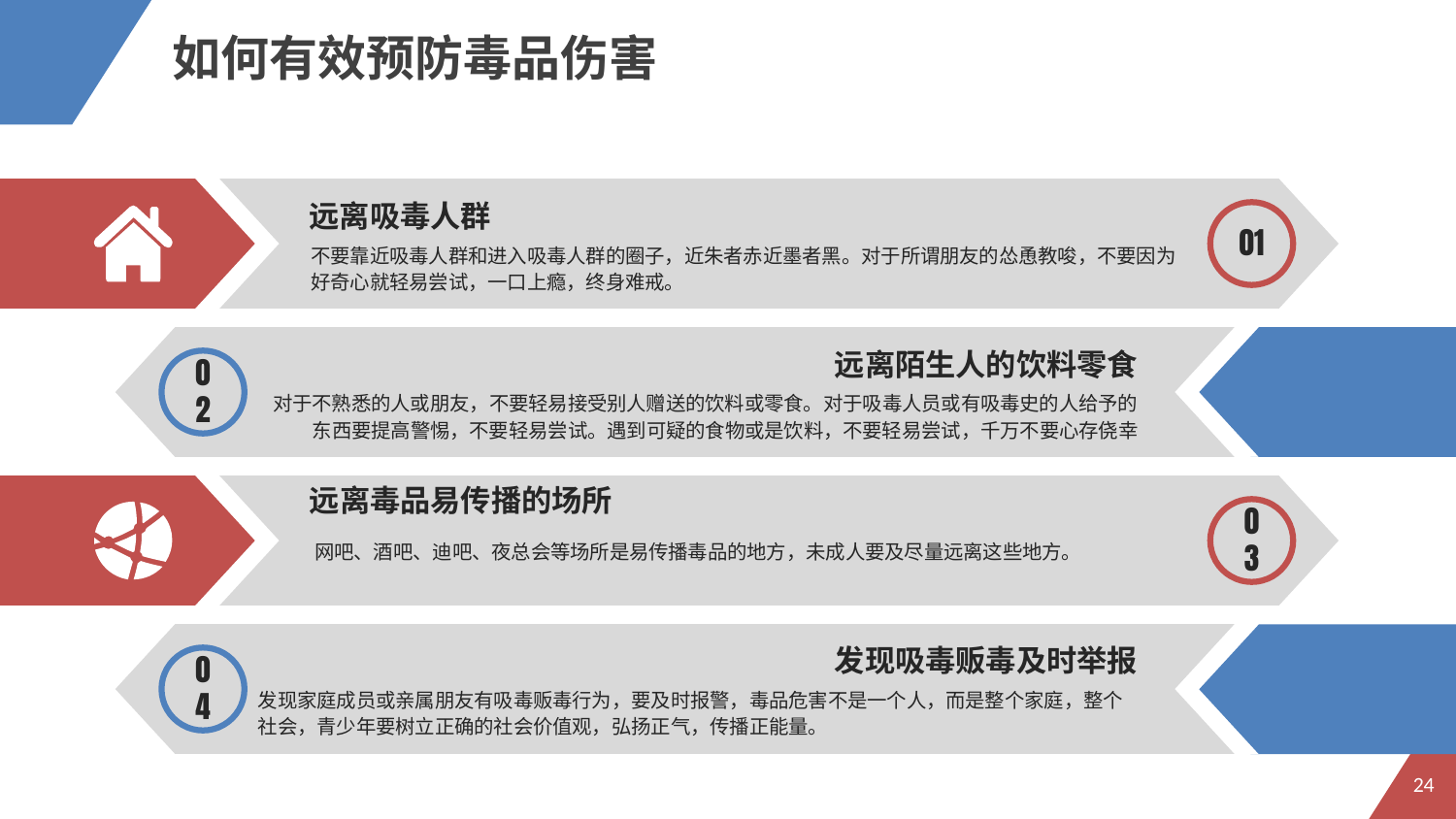

如何有效预防毒品伤害

01

远离吸毒人群
不要靠近吸毒人群和进入吸毒人群的圈子，近朱者赤近墨者黑。对于所谓朋友的怂恿教唆，不要因为好奇心就轻易尝试，一口上瘾，终身难戒。

02
远离陌生人的饮料零食
对于不熟悉的人或朋友，不要轻易接受别人赠送的饮料或零食。对于吸毒人员或有吸毒史的人给予的东西要提高警惕，不要轻易尝试。遇到可疑的食物或是饮料，不要轻易尝试，千万不要心存侥幸

03

远离毒品易传播的场所
网吧、酒吧、迪吧、夜总会等场所是易传播毒品的地方，未成人要及尽量远离这些地方。

04
发现吸毒贩毒及时举报
发现家庭成员或亲属朋友有吸毒贩毒行为，要及时报警，毒品危害不是一个人，而是整个家庭，整个社会，青少年要树立正确的社会价值观，弘扬正气，传播正能量。